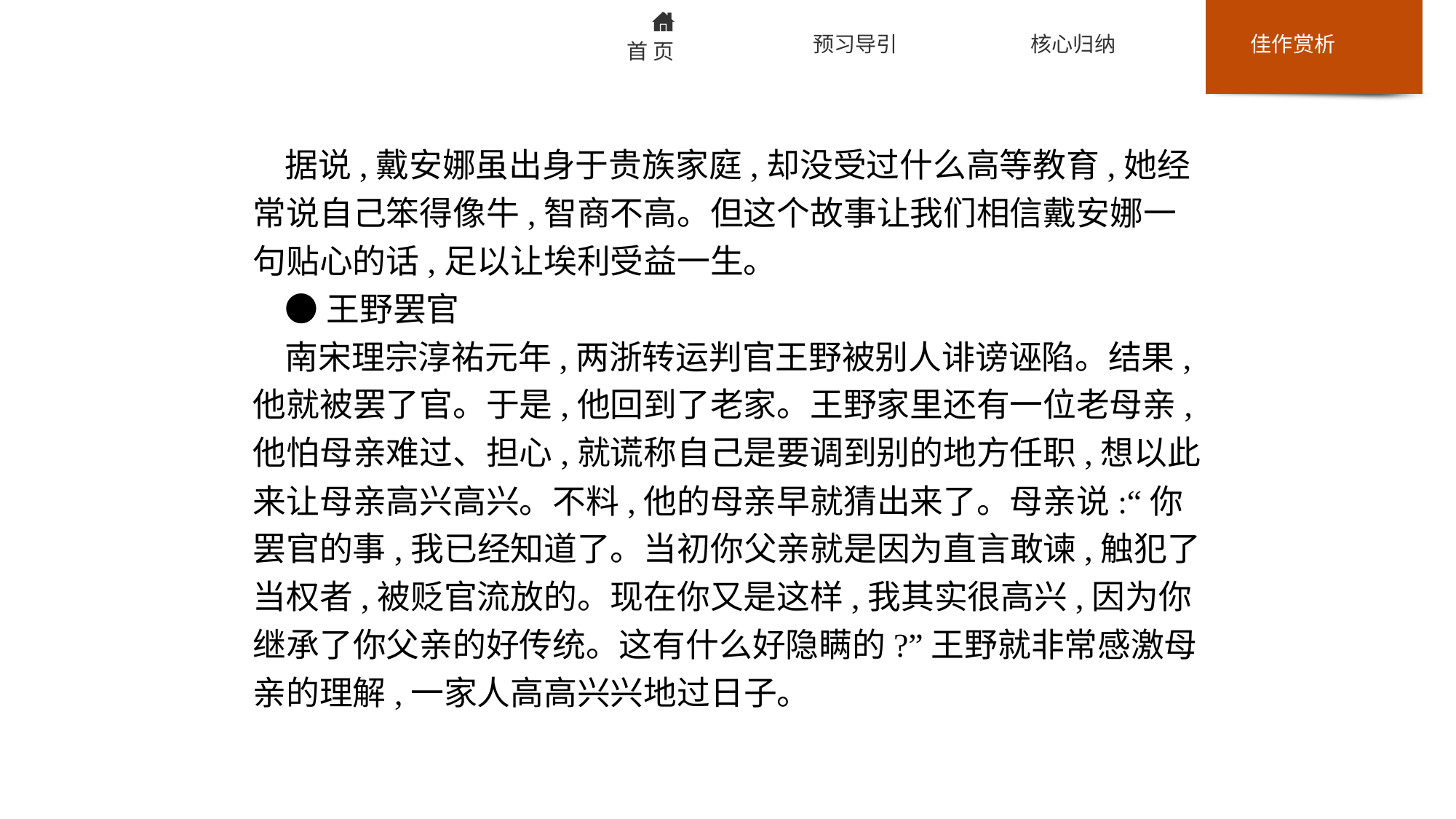

据说,戴安娜虽出身于贵族家庭,却没受过什么高等教育,她经常说自己笨得像牛,智商不高。但这个故事让我们相信戴安娜一句贴心的话,足以让埃利受益一生。
●王野罢官
南宋理宗淳祐元年,两浙转运判官王野被别人诽谤诬陷。结果,他就被罢了官。于是,他回到了老家。王野家里还有一位老母亲,他怕母亲难过、担心,就谎称自己是要调到别的地方任职,想以此来让母亲高兴高兴。不料,他的母亲早就猜出来了。母亲说:“你罢官的事,我已经知道了。当初你父亲就是因为直言敢谏,触犯了当权者,被贬官流放的。现在你又是这样,我其实很高兴,因为你继承了你父亲的好传统。这有什么好隐瞒的?”王野就非常感激母亲的理解,一家人高高兴兴地过日子。